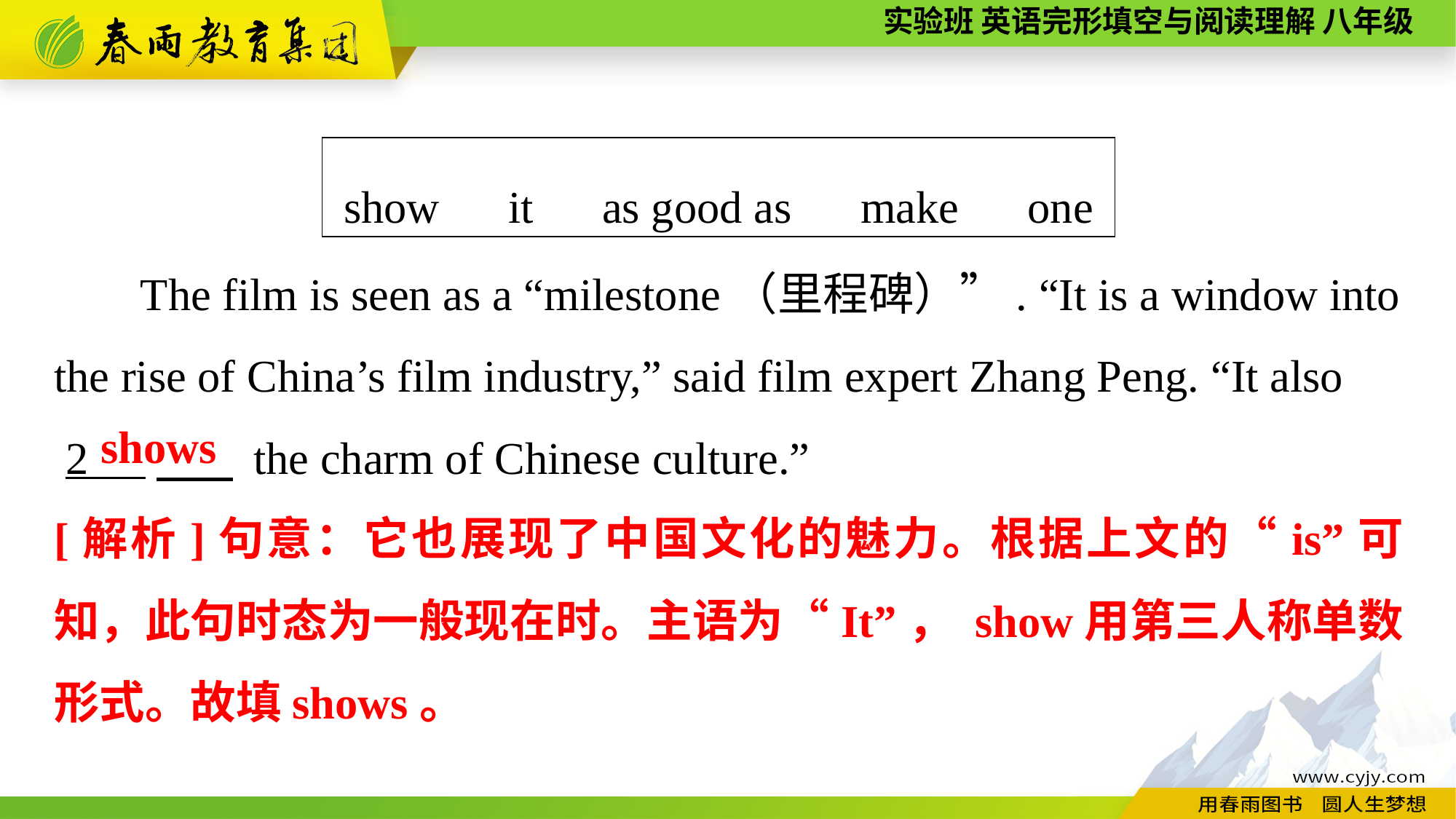

| show　it　as good as　make　one |
| --- |
The film is seen as a “milestone（里程碑）”. “It is a window into the rise of China’s film industry,” said film expert Zhang Peng. “It also
 2     　    the charm of Chinese culture.”
shows
[解析]句意：它也展现了中国文化的魅力。根据上文的“is”可知，此句时态为一般现在时。主语为“It”， show用第三人称单数形式。故填shows。